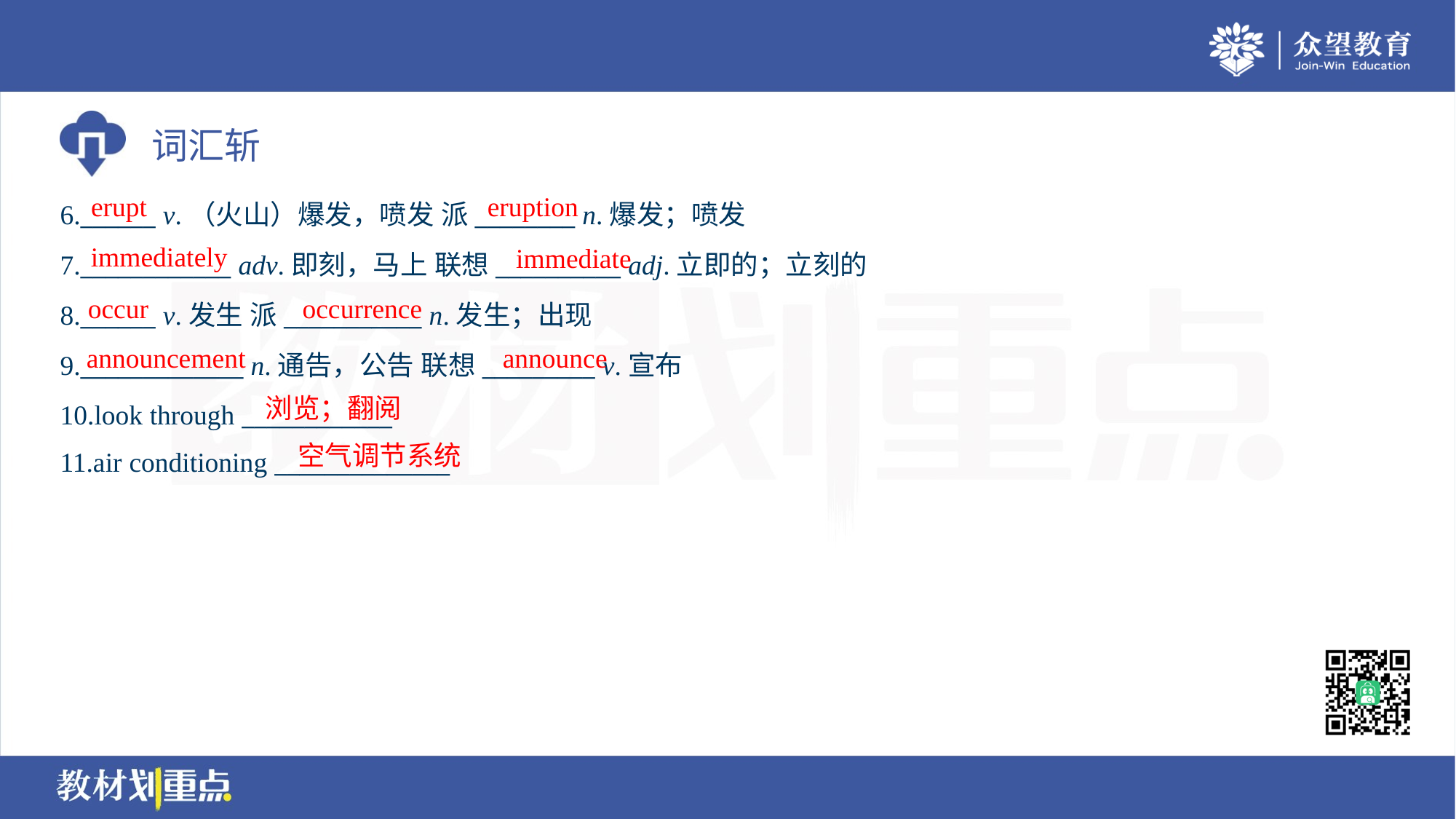

erupt
eruption
6.______ v.（火山）爆发，喷发 派________ n.爆发；喷发
7.____________ adv.即刻，马上 联想__________ adj.立即的；立刻的
8.______ v.发生 派___________ n.发生；出现
9._____________ n.通告，公告 联想_________ v.宣布
10.look through ____________
11.air conditioning ______________
immediately
immediate
occur
occurrence
announcement
announce
浏览；翻阅
空气调节系统